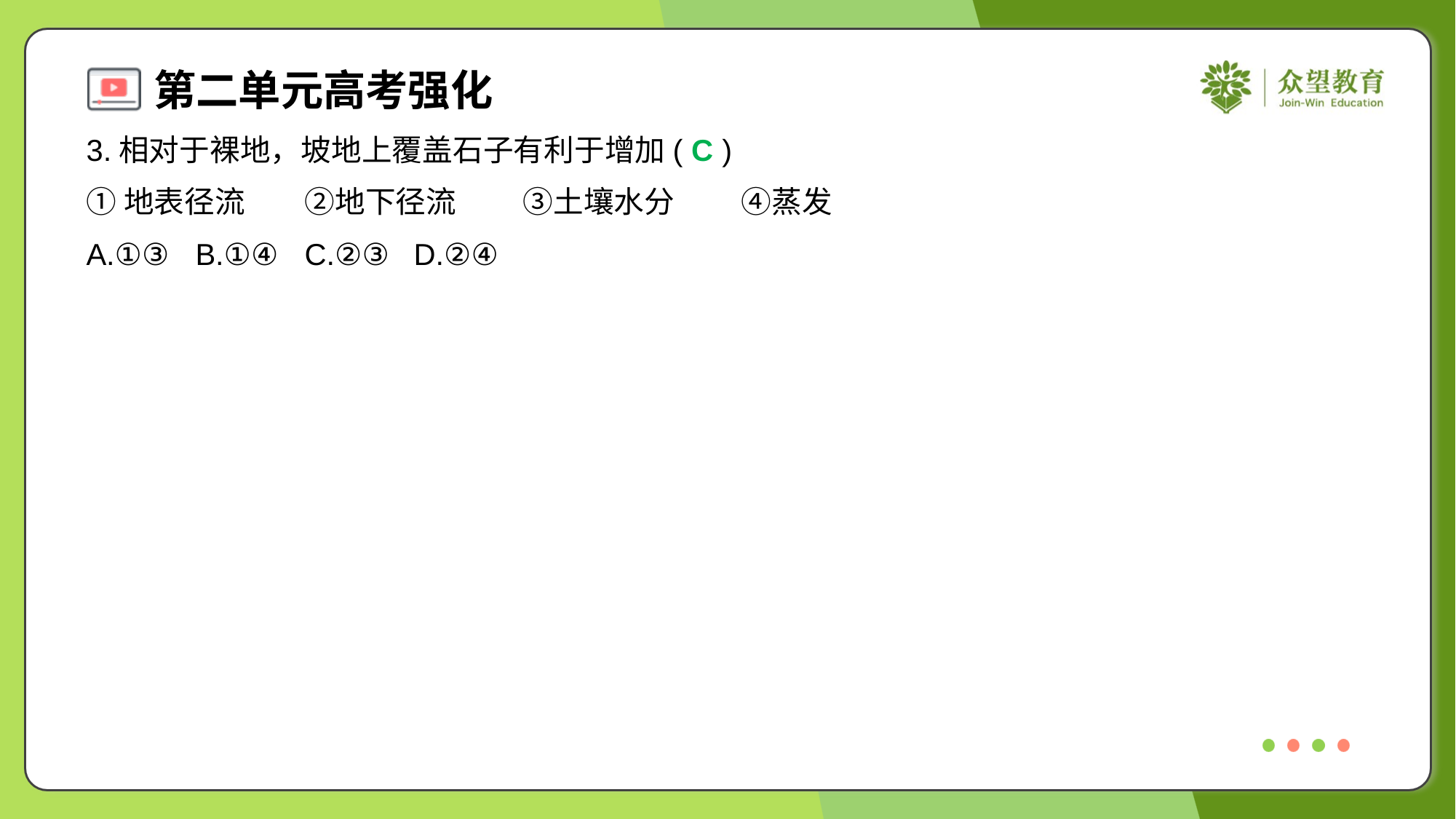

3.相对于裸地，坡地上覆盖石子有利于增加(     )
C
①地表径流	②地下径流	③土壤水分	④蒸发
A.①③	B.①④	C.②③	D.②④